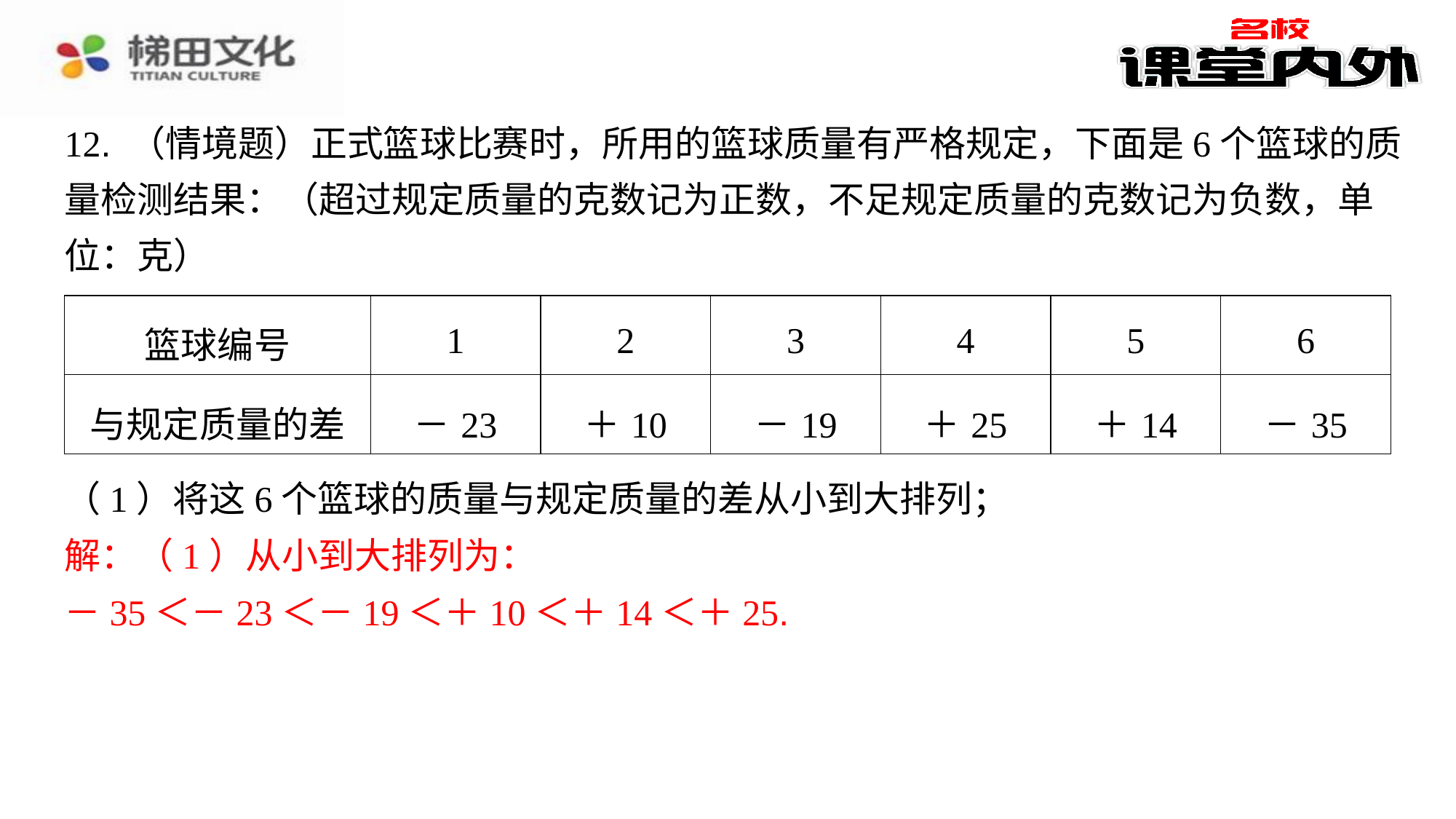

12. （情境题）正式篮球比赛时，所用的篮球质量有严格规定，下面是6个篮球的质
量检测结果：（超过规定质量的克数记为正数，不足规定质量的克数记为负数，单
位：克）
| 篮球编号 | 1 | 2 | 3 | 4 | 5 | 6 |
| --- | --- | --- | --- | --- | --- | --- |
| 与规定质量的差 | －23 | ＋10 | －19 | ＋25 | ＋14 | －35 |
（1）将这6个篮球的质量与规定质量的差从小到大排列；
解：（1）从小到大排列为：
－35＜－23＜－19＜＋10＜＋14＜＋25.
解：（1）从小到大排列为：
－35＜－23＜－19＜＋10＜＋14＜＋25.